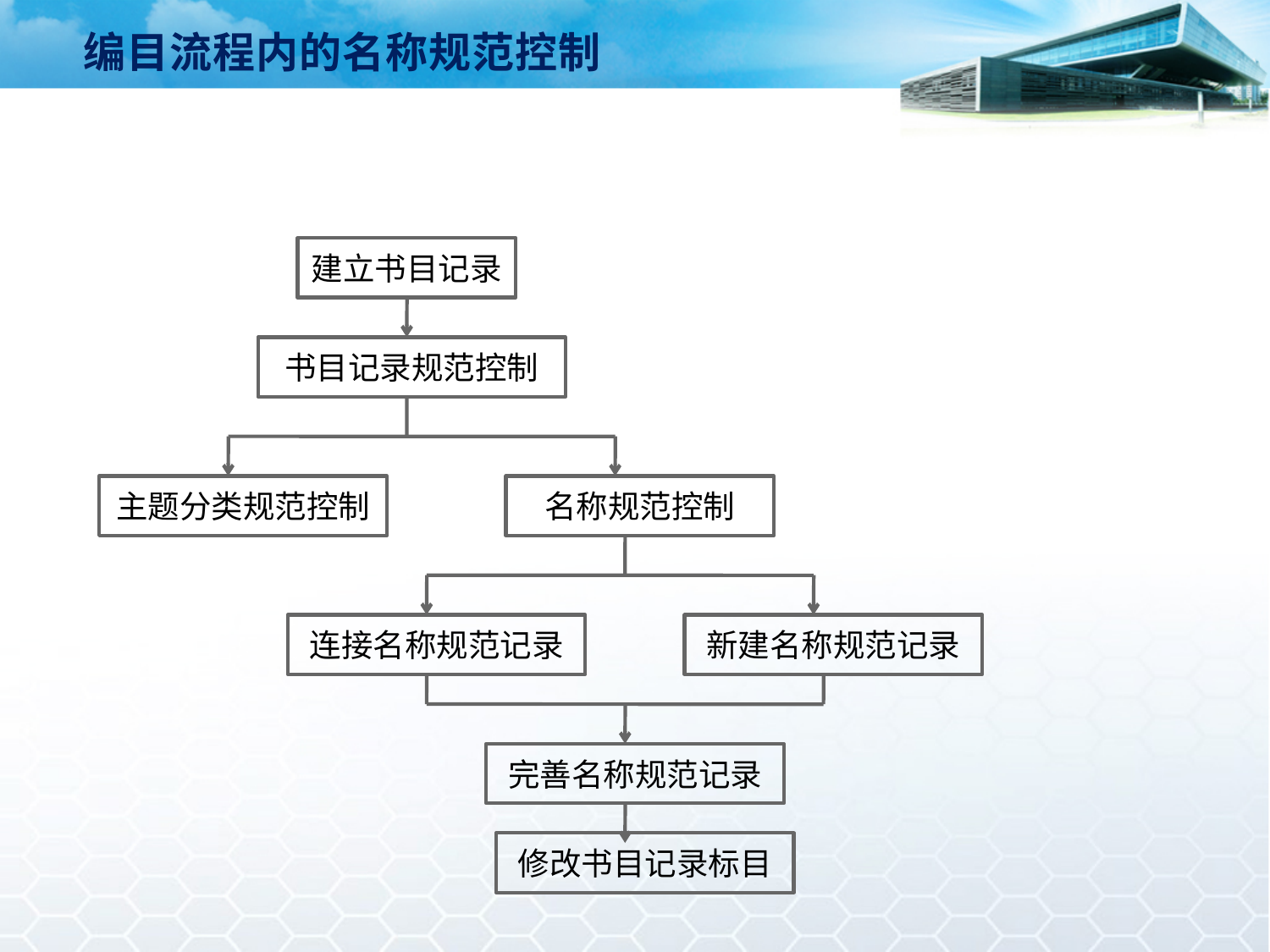

编目流程内的名称规范控制

建立书目记录
书目记录规范控制
主题分类规范控制
名称规范控制
连接名称规范记录
新建名称规范记录
完善名称规范记录
修改书目记录标目